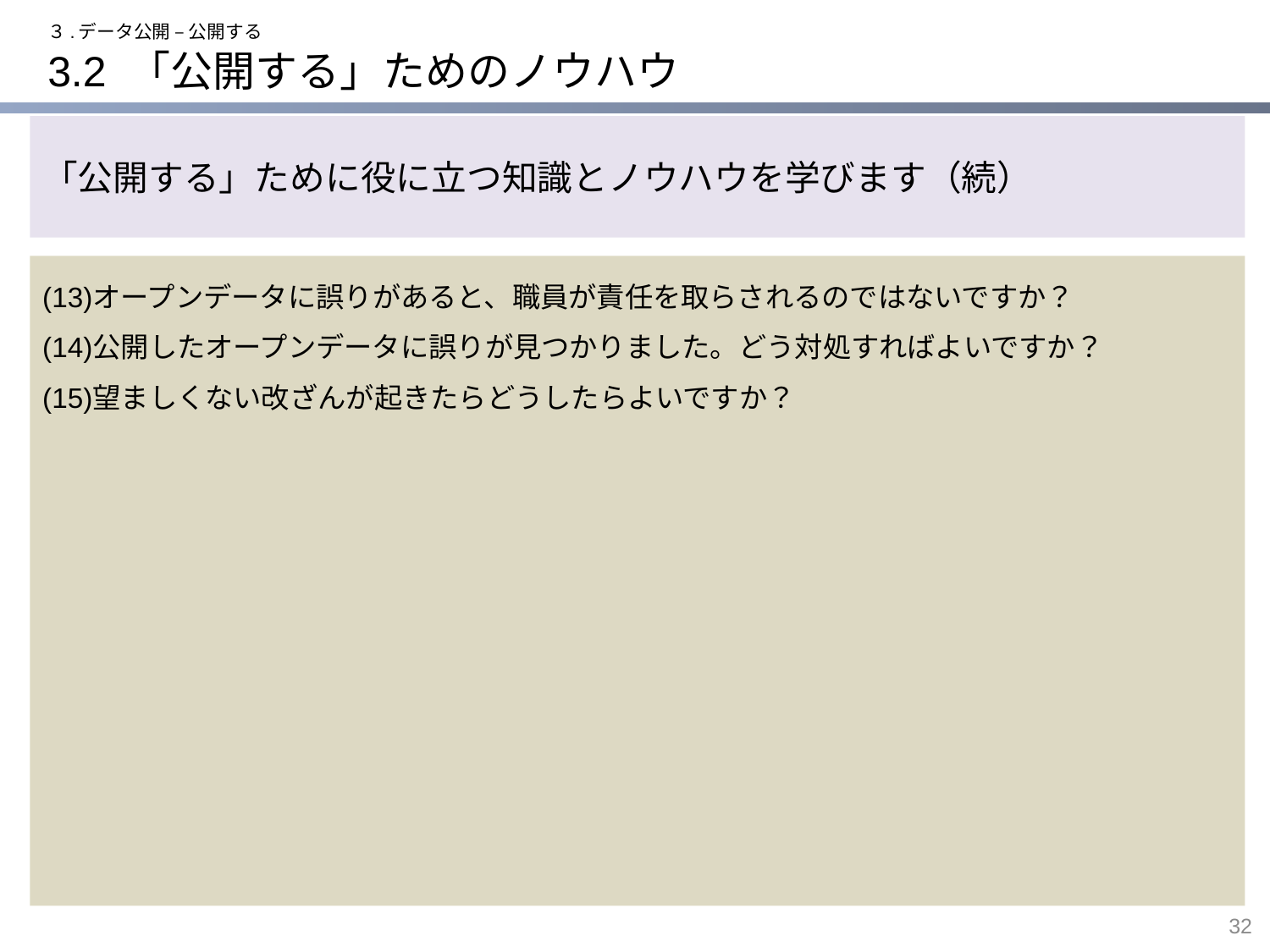

３.データ公開 – 公開する
# 3.2 「公開する」ためのノウハウ
「公開する」ために役に立つ知識とノウハウを学びます（続）
オープンデータに誤りがあると、職員が責任を取らされるのではないですか？
公開したオープンデータに誤りが見つかりました。どう対処すればよいですか？
望ましくない改ざんが起きたらどうしたらよいですか？
32